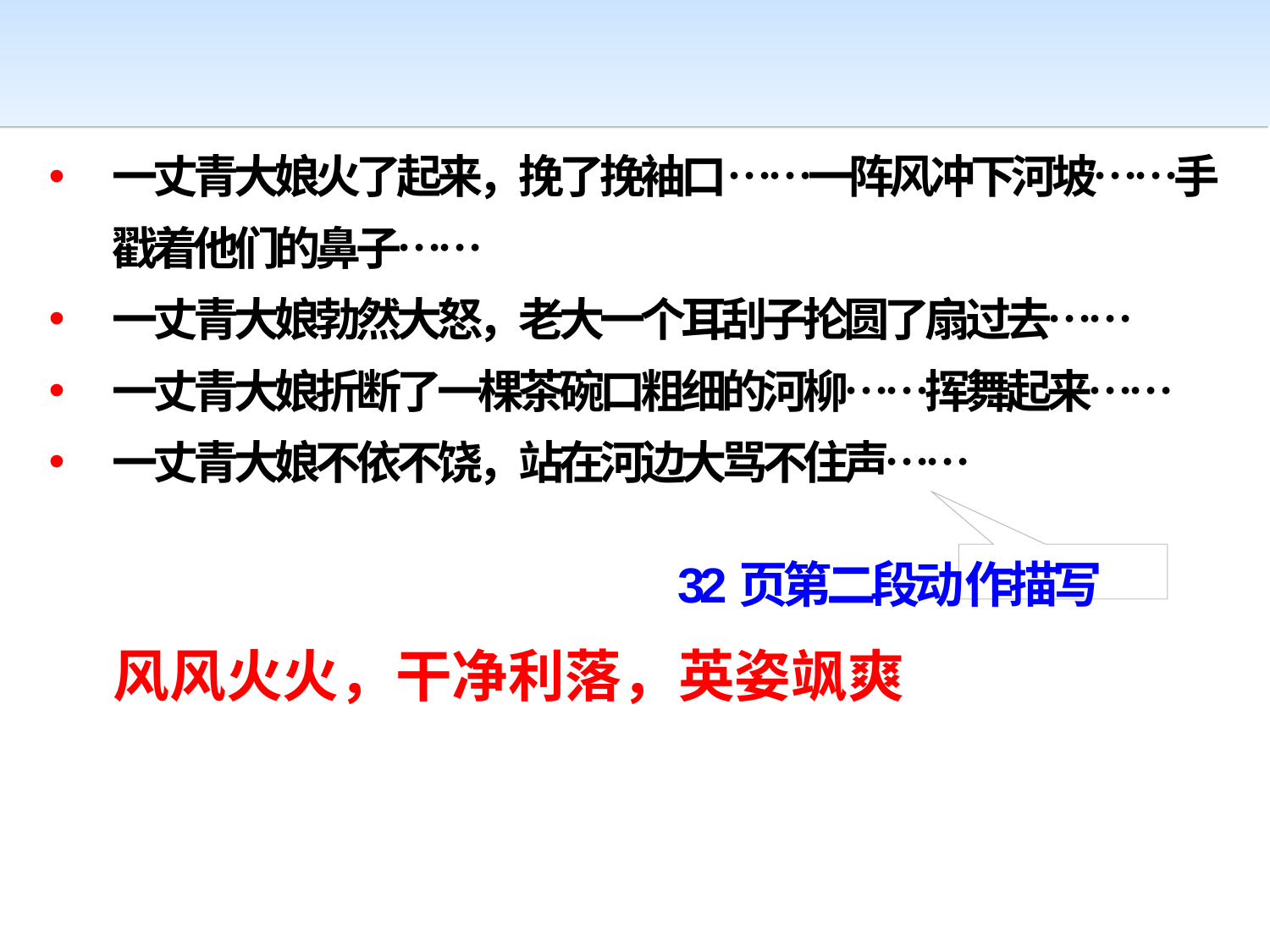

一丈青大娘火了起来，挽了挽袖口……一阵风冲下河坡……手戳着他们的鼻子……
一丈青大娘勃然大怒，老大一个耳刮子抡圆了扇过去……
一丈青大娘折断了一棵茶碗口粗细的河柳……挥舞起来……
一丈青大娘不依不饶，站在河边大骂不住声……

32页第二段动 作描写
风风火火，干净利落，英姿飒爽